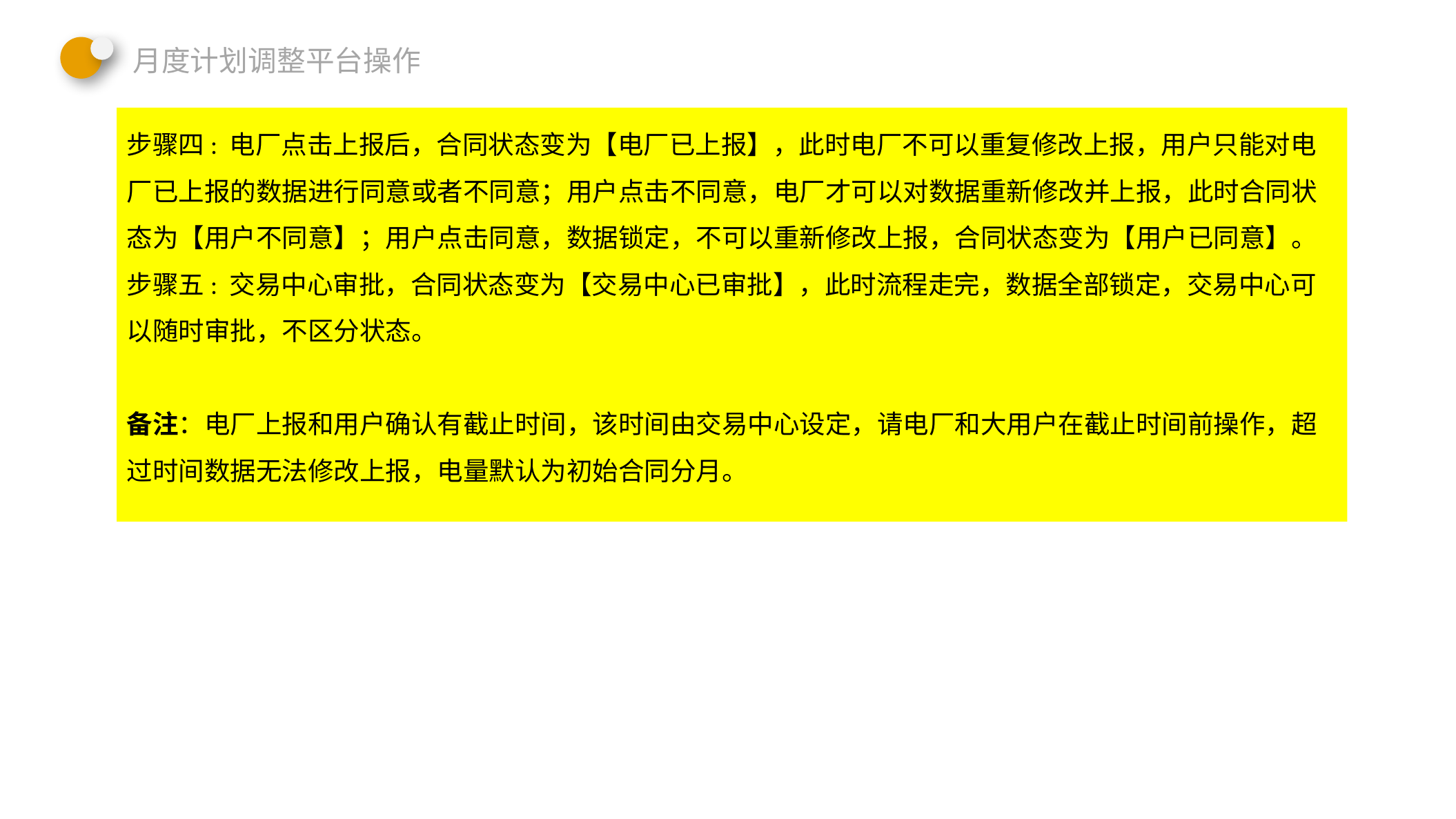

月度计划调整平台操作

步骤四: 电厂点击上报后，合同状态变为【电厂已上报】，此时电厂不可以重复修改上报，用户只能对电厂已上报的数据进行同意或者不同意；用户点击不同意，电厂才可以对数据重新修改并上报，此时合同状态为【用户不同意】；用户点击同意，数据锁定，不可以重新修改上报，合同状态变为【用户已同意】。
步骤五: 交易中心审批，合同状态变为【交易中心已审批】，此时流程走完，数据全部锁定，交易中心可以随时审批，不区分状态。

备注：电厂上报和用户确认有截止时间，该时间由交易中心设定，请电厂和大用户在截止时间前操作，超过时间数据无法修改上报，电量默认为初始合同分月。